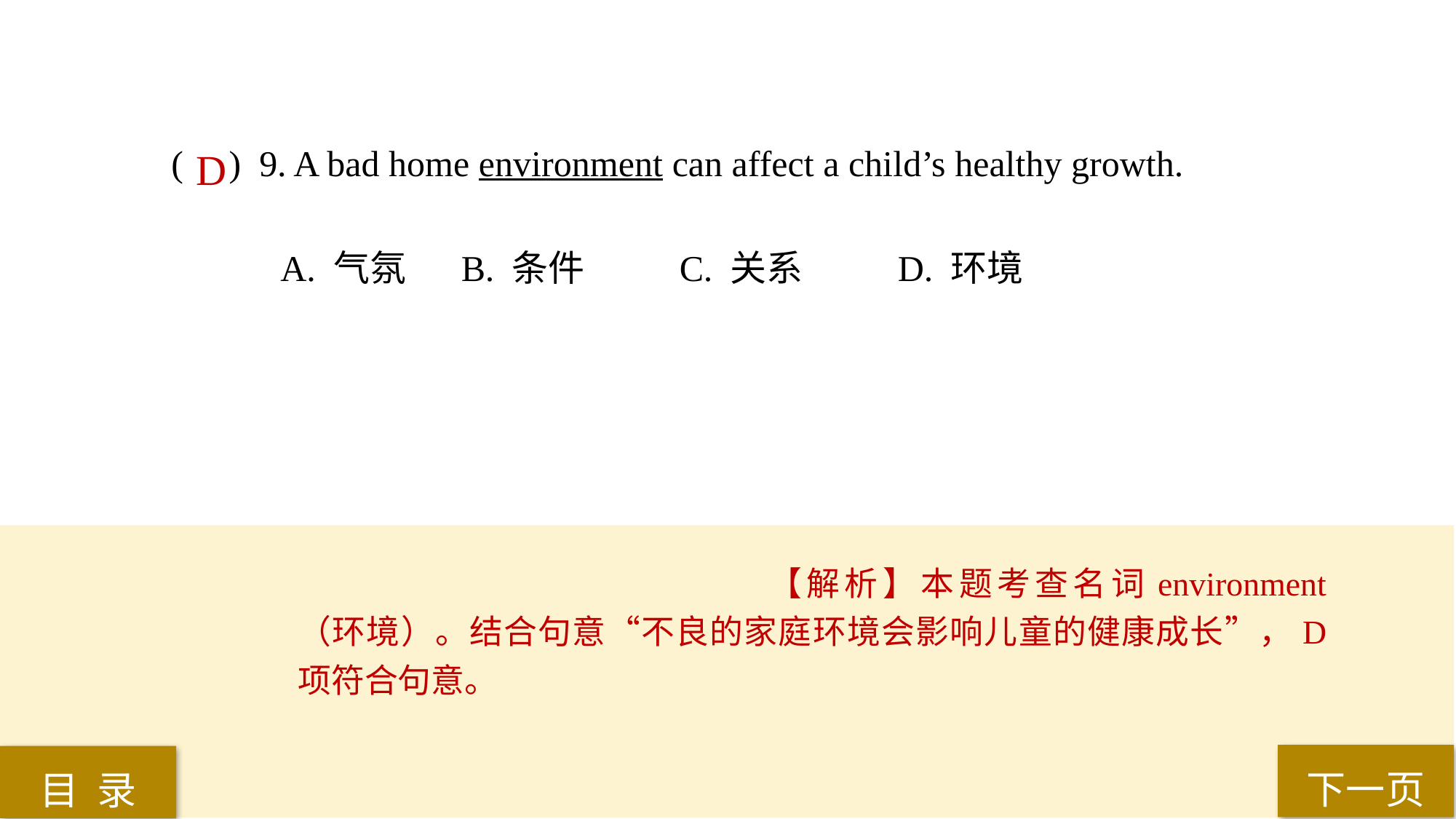

(     )  9. A bad home environment can affect a child’s healthy growth.

A. 气氛	 B. 条件	 C. 关系	 D. 环境
D
【解析】本题考查名词environment（环境）。结合句意“不良的家庭环境会影响儿童的健康成长”，D项符合句意。